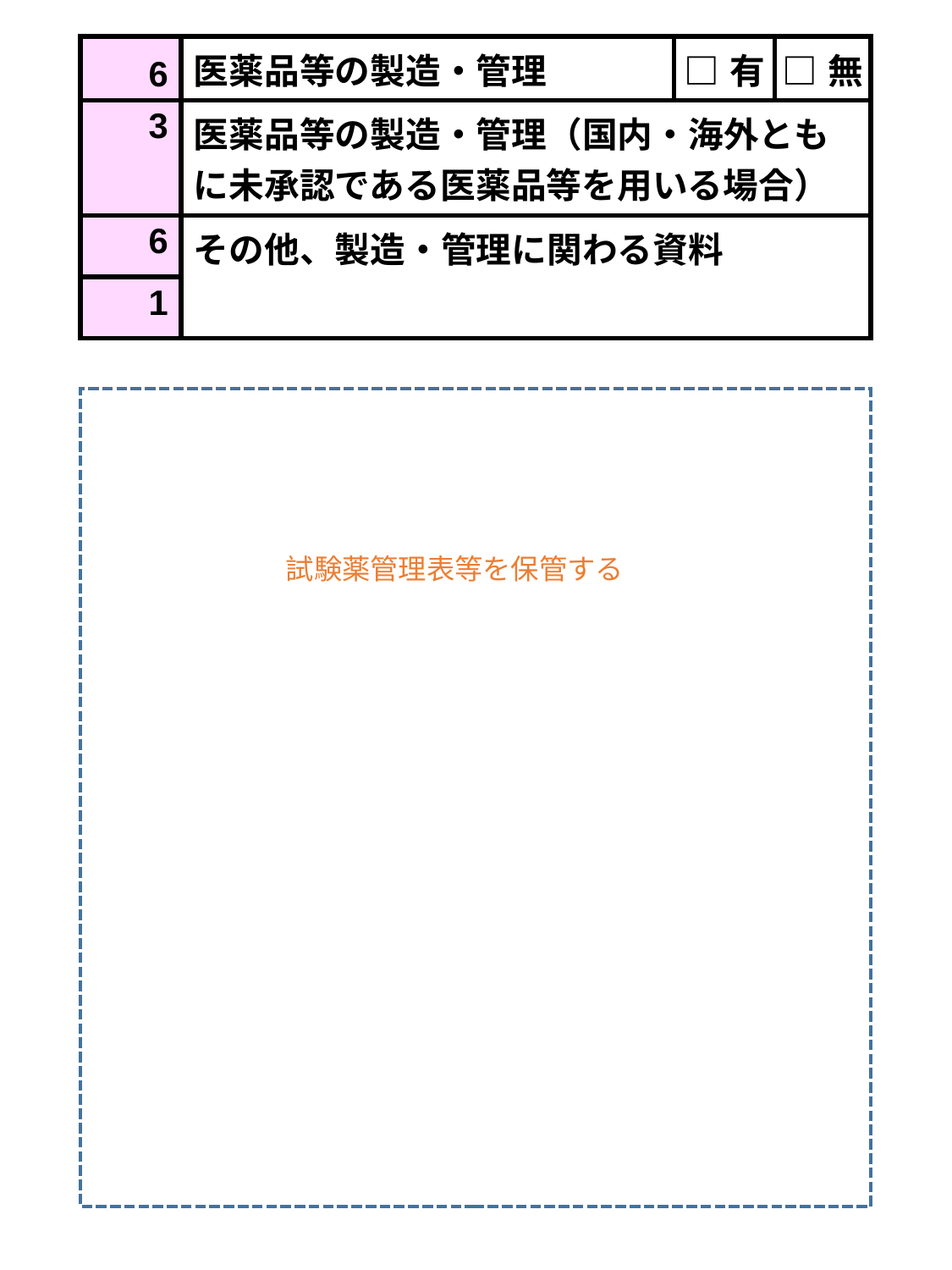

| 6 | 医薬品等の製造・管理 | □有 | □無 |
| --- | --- | --- | --- |
| 3 | 医薬品等の製造・管理（国内・海外ともに未承認である医薬品等を用いる場合） |  |  |
| 6 | その他、製造・管理に関わる資料 |  |  |
| 1 |  |  |  |

試験薬管理表等を保管する